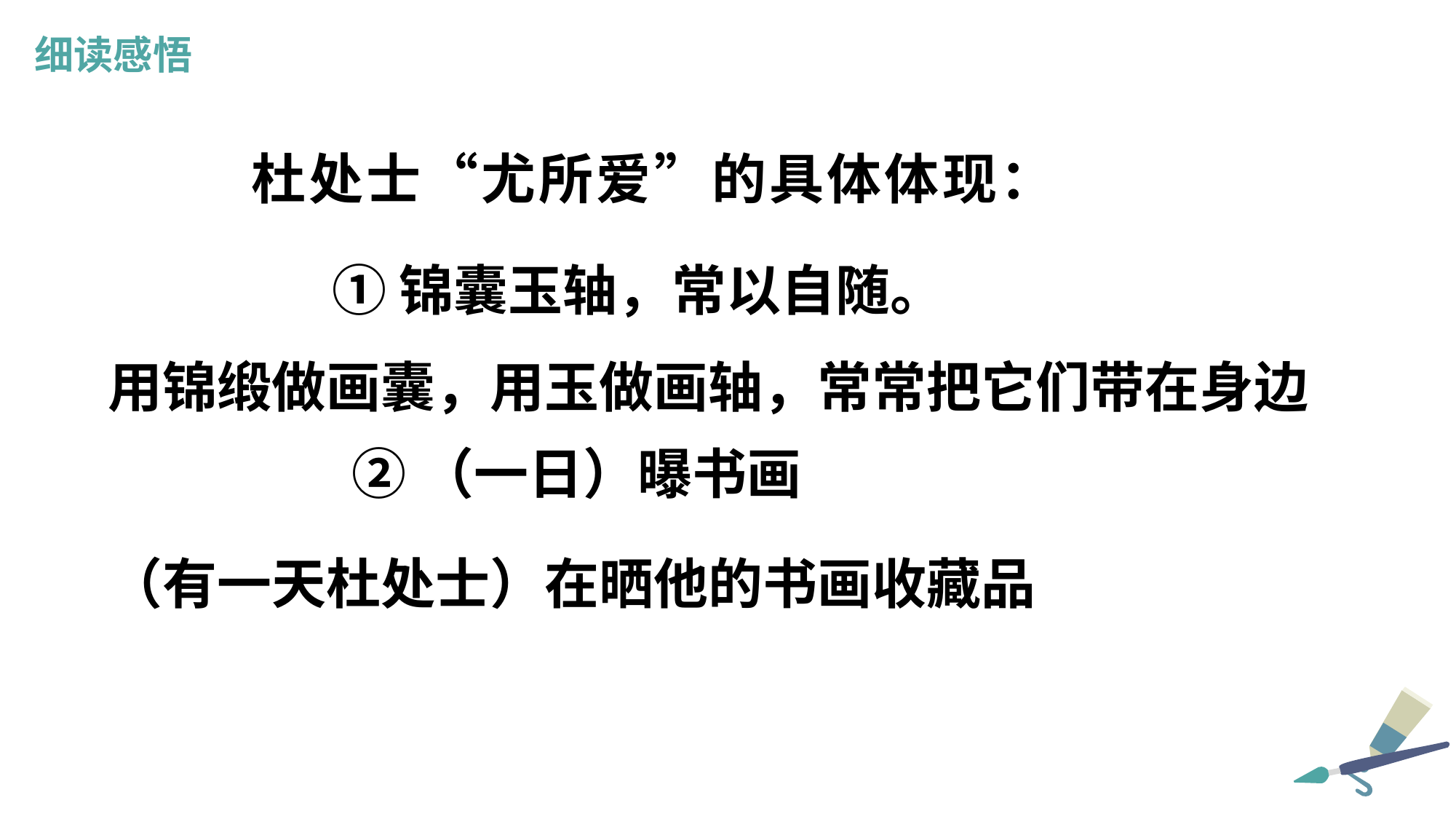

细读感悟
杜处士“尤所爱”的具体体现：
①锦囊玉轴，常以自随。

用锦缎做画囊，用玉做画轴，常常把它们带在身边
②（一日）曝书画
（有一天杜处士）在晒他的书画收藏品